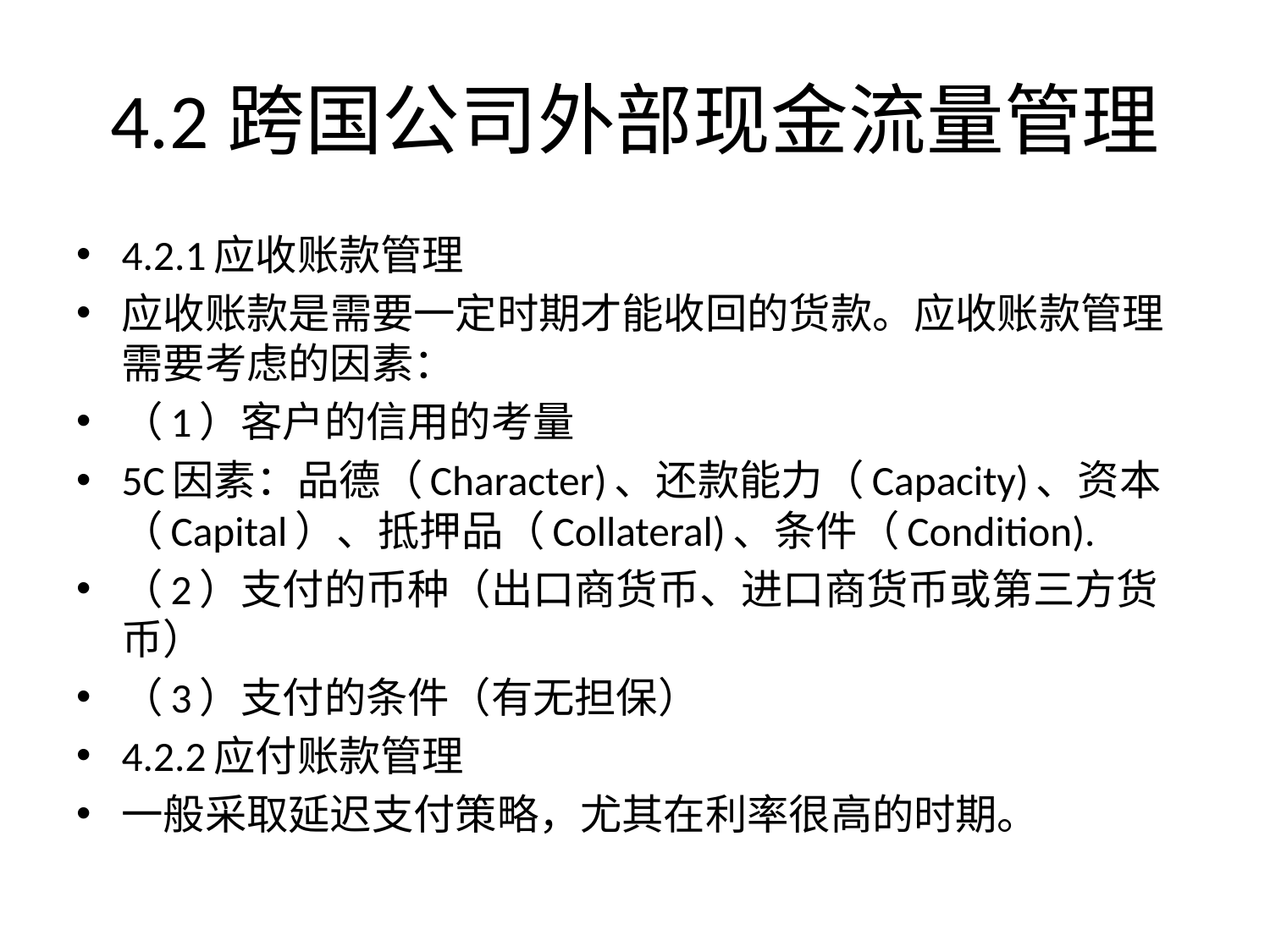

# 4.2跨国公司外部现金流量管理
4.2.1应收账款管理
应收账款是需要一定时期才能收回的货款。应收账款管理需要考虑的因素：
（1）客户的信用的考量
5C因素：品德（Character)、还款能力（Capacity)、资本（Capital）、抵押品（Collateral)、条件（Condition).
（2）支付的币种（出口商货币、进口商货币或第三方货币）
（3）支付的条件（有无担保）
4.2.2应付账款管理
一般采取延迟支付策略，尤其在利率很高的时期。